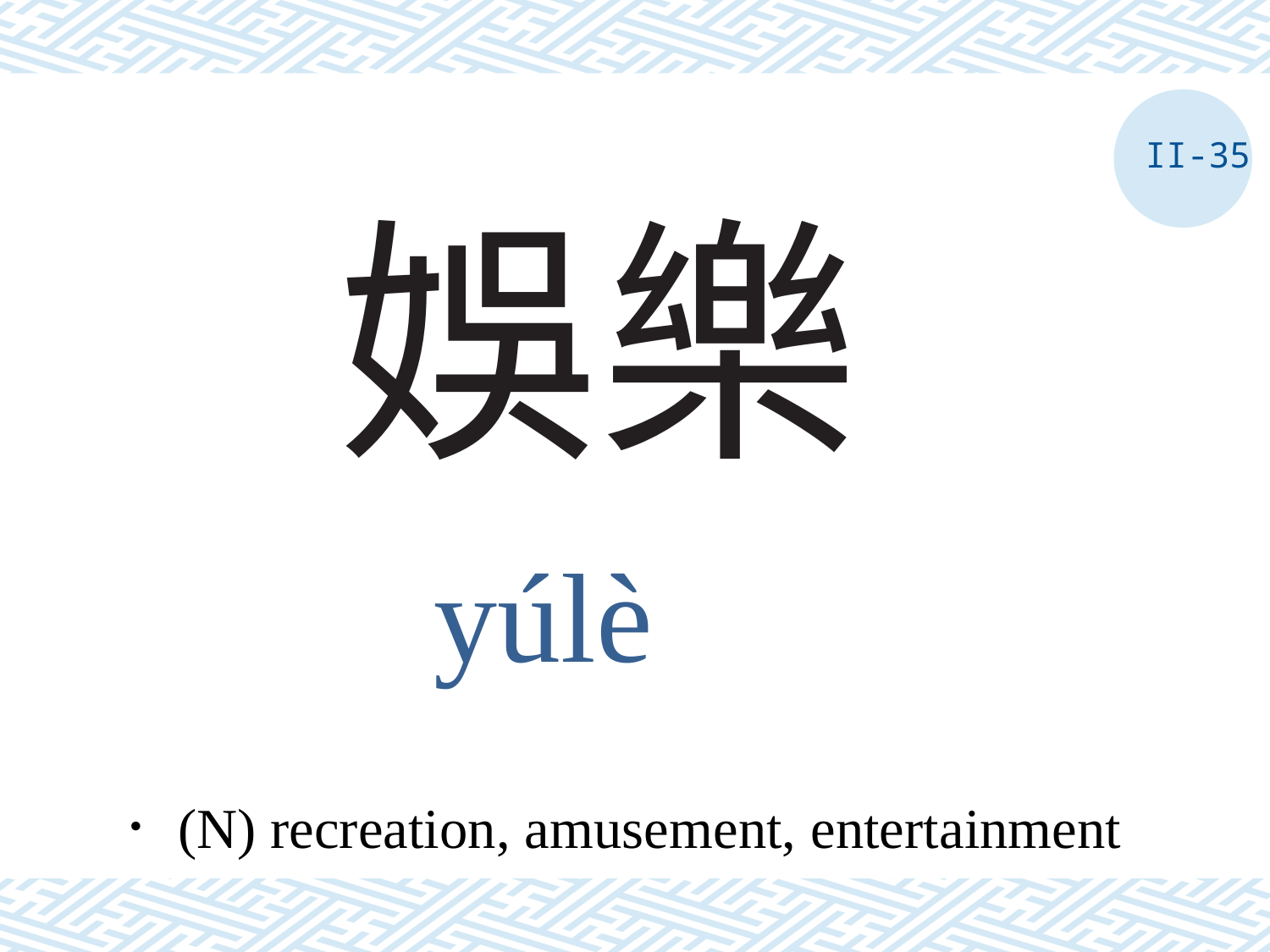

II-35

# 娛樂
yúlè
．(N) recreation, amusement, entertainment